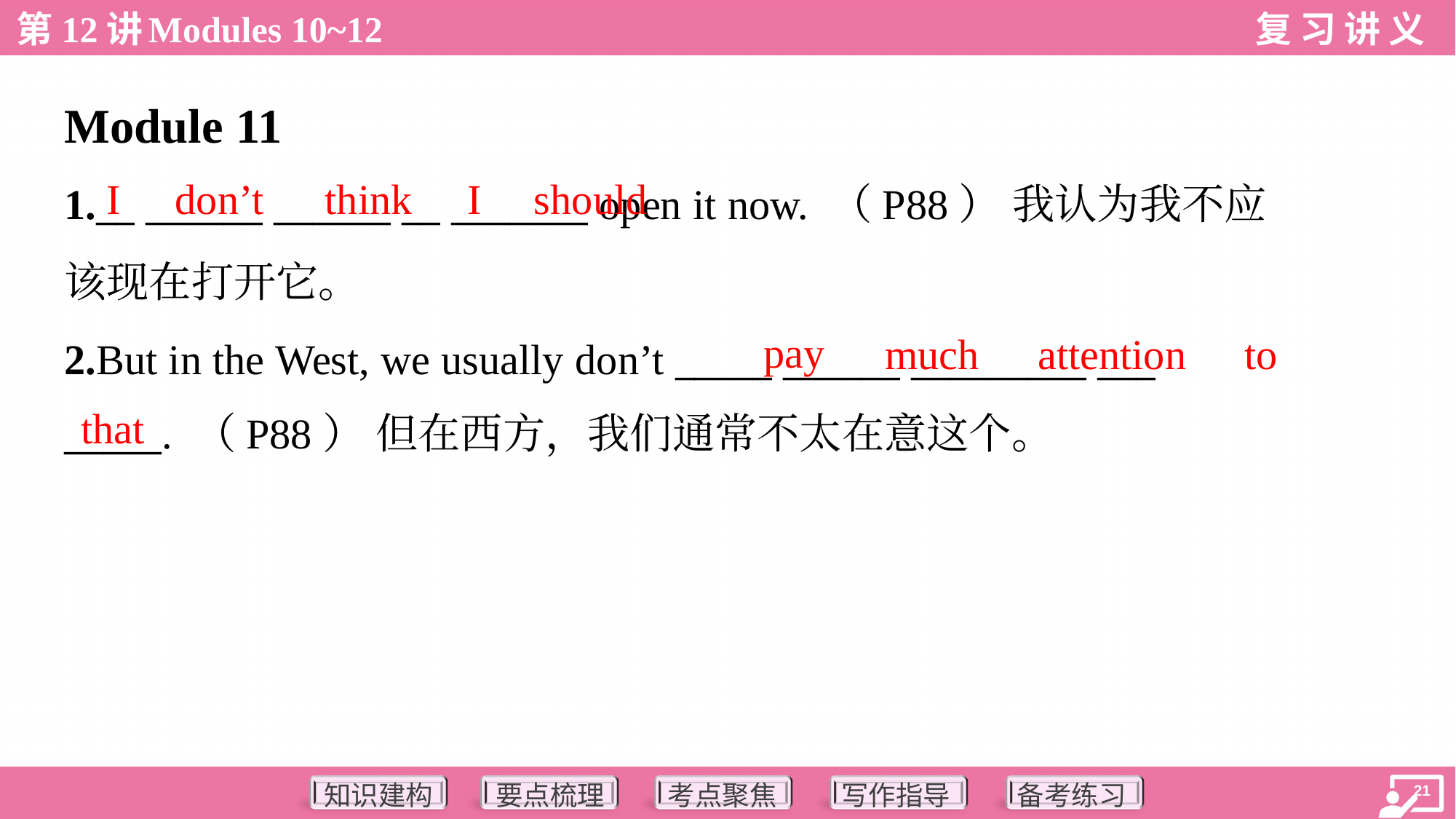

Module 11
I
don’t
think
I
should
1.__ ______ ______ __ _______ open it now. （P88） 我认为我不应
该现在打开它。
2.But in the West, we usually don’t _____ ______ _________ ___
_____. （P88） 但在西方，我们通常不太在意这个。
pay
much
attention
to
that